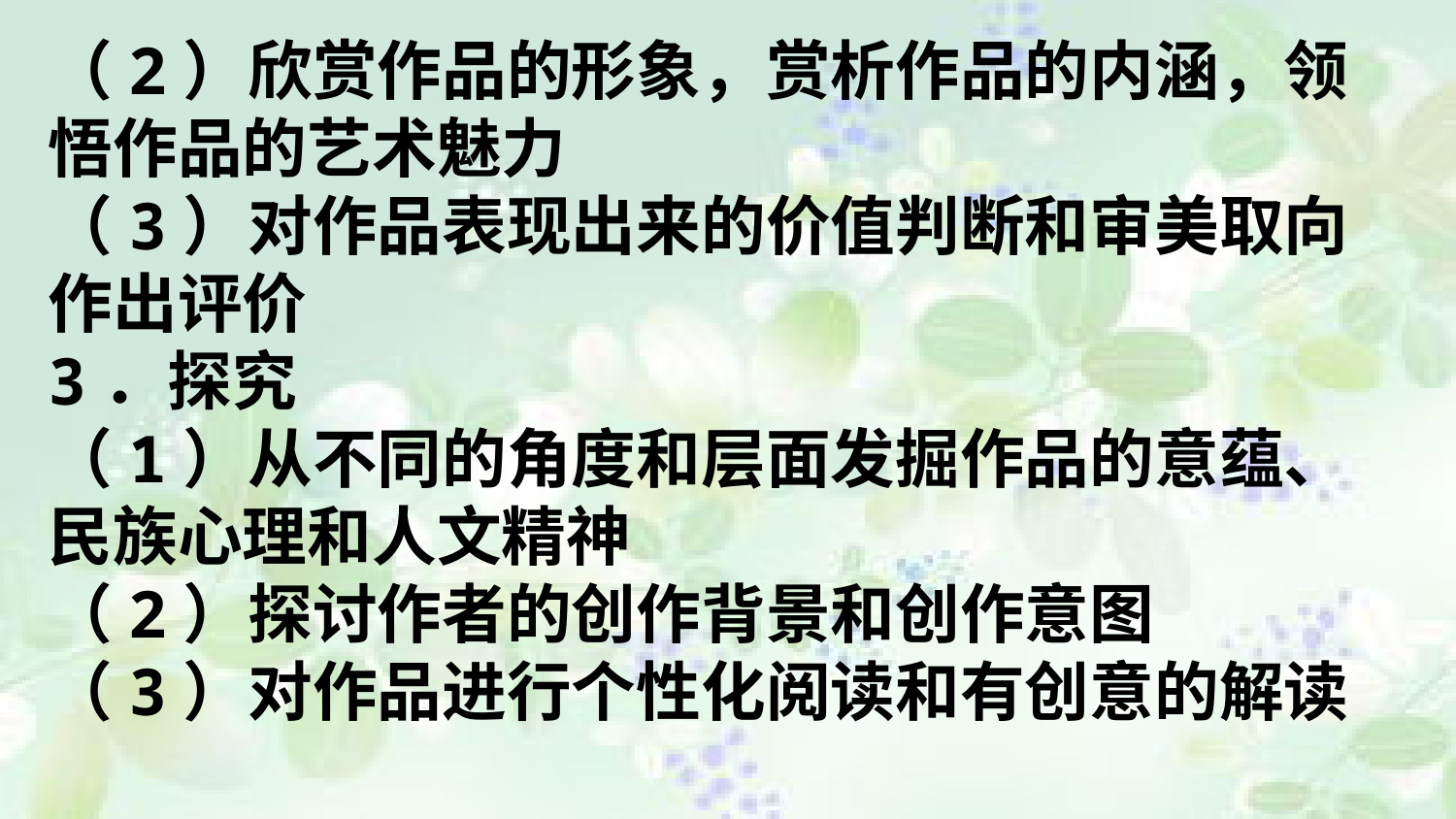

（2）欣赏作品的形象，赏析作品的内涵，领悟作品的艺术魅力
（3）对作品表现出来的价值判断和审美取向作出评价
3．探究
（1）从不同的角度和层面发掘作品的意蕴、民族心理和人文精神
（2）探讨作者的创作背景和创作意图
（3）对作品进行个性化阅读和有创意的解读